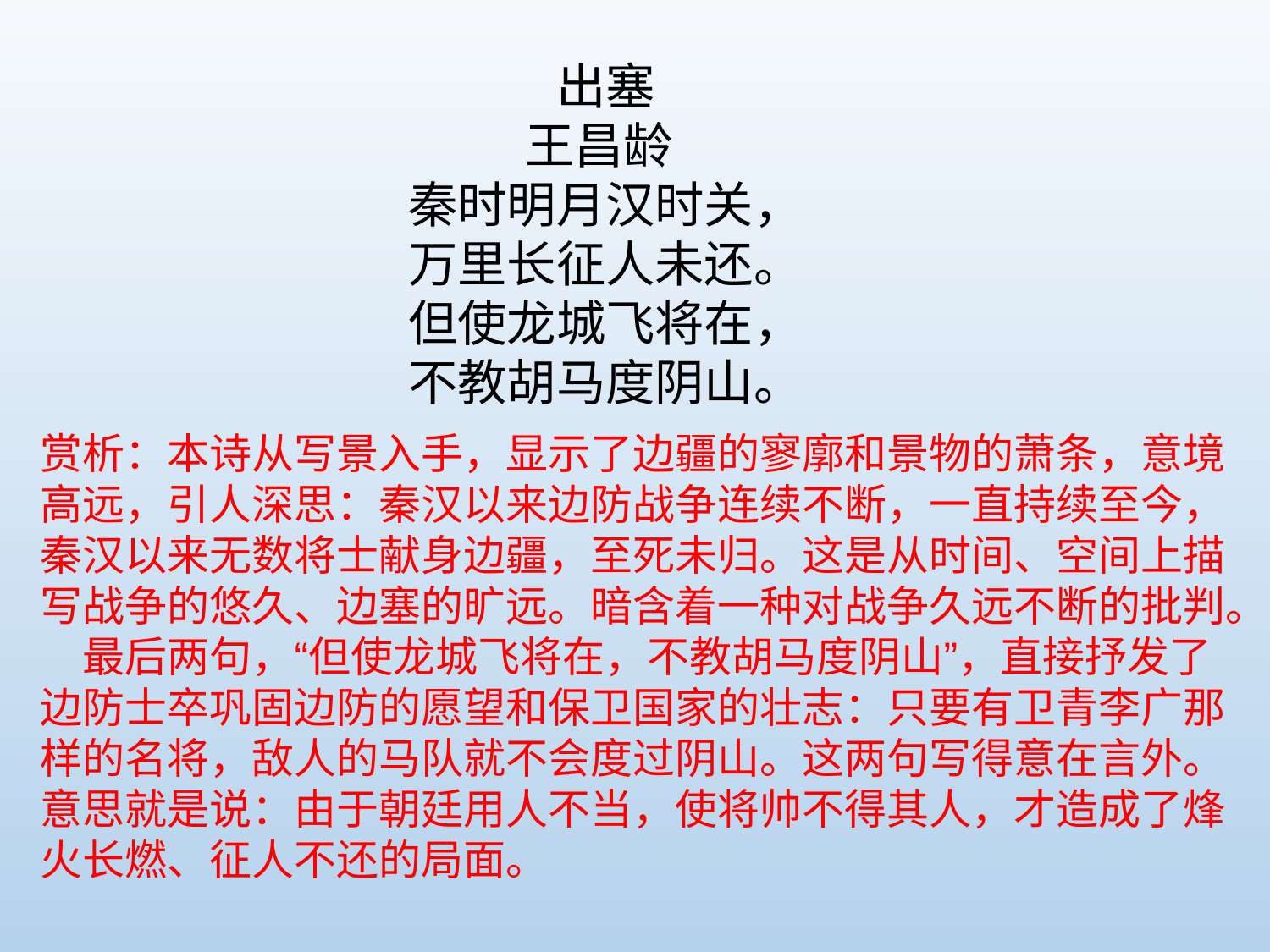

出塞
王昌龄
秦时明月汉时关，
万里长征人未还。
但使龙城飞将在，
不教胡马度阴山。
赏析：本诗从写景入手，显示了边疆的寥廓和景物的萧条，意境高远，引人深思：秦汉以来边防战争连续不断，一直持续至今，秦汉以来无数将士献身边疆，至死未归。这是从时间、空间上描写战争的悠久、边塞的旷远。暗含着一种对战争久远不断的批判。
　最后两句，“但使龙城飞将在，不教胡马度阴山”，直接抒发了边防士卒巩固边防的愿望和保卫国家的壮志：只要有卫青李广那样的名将，敌人的马队就不会度过阴山。这两句写得意在言外。意思就是说：由于朝廷用人不当，使将帅不得其人，才造成了烽火长燃、征人不还的局面。